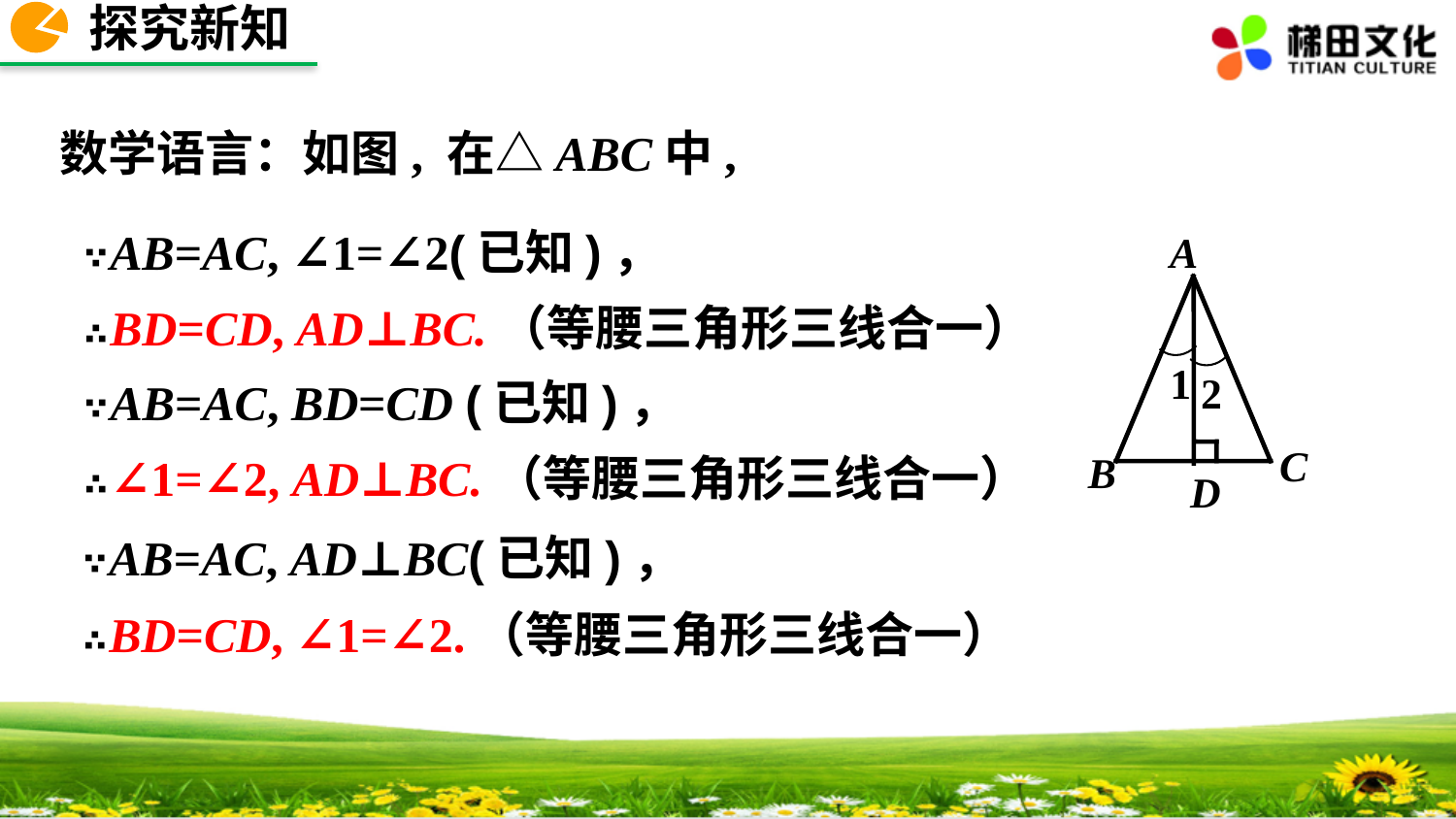

探究新知

数学语言：如图, 在△ABC中,
∵AB=AC, ∠1=∠2(已知)，
∴BD=CD, AD⊥BC.（等腰三角形三线合一）
A

C
B

D

1

2
∵AB=AC, BD=CD (已知)，
∴∠1=∠2, AD⊥BC.（等腰三角形三线合一）
∵AB=AC, AD⊥BC(已知)，
∴BD=CD, ∠1=∠2.（等腰三角形三线合一）